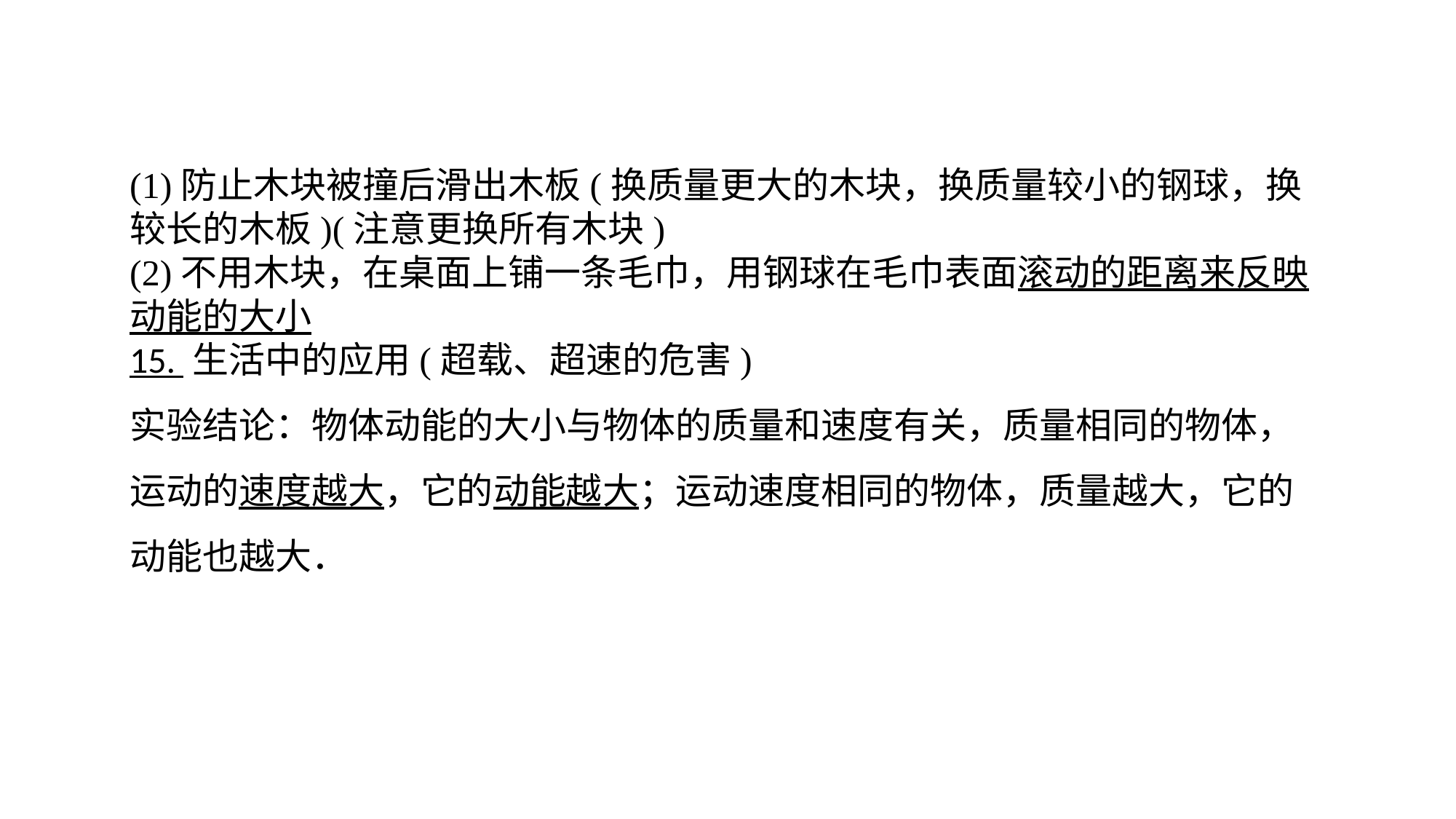

(1)防止木块被撞后滑出木板(换质量更大的木块，换质量较小的钢球，换较长的木板)(注意更换所有木块)(2)不用木块，在桌面上铺一条毛巾，用钢球在毛巾表面滚动的距离来反映动能的大小15. 生活中的应用(超载、超速的危害)实验结论：物体动能的大小与物体的质量和速度有关，质量相同的物体，运动的速度越大，它的动能越大；运动速度相同的物体，质量越大，它的动能也越大．